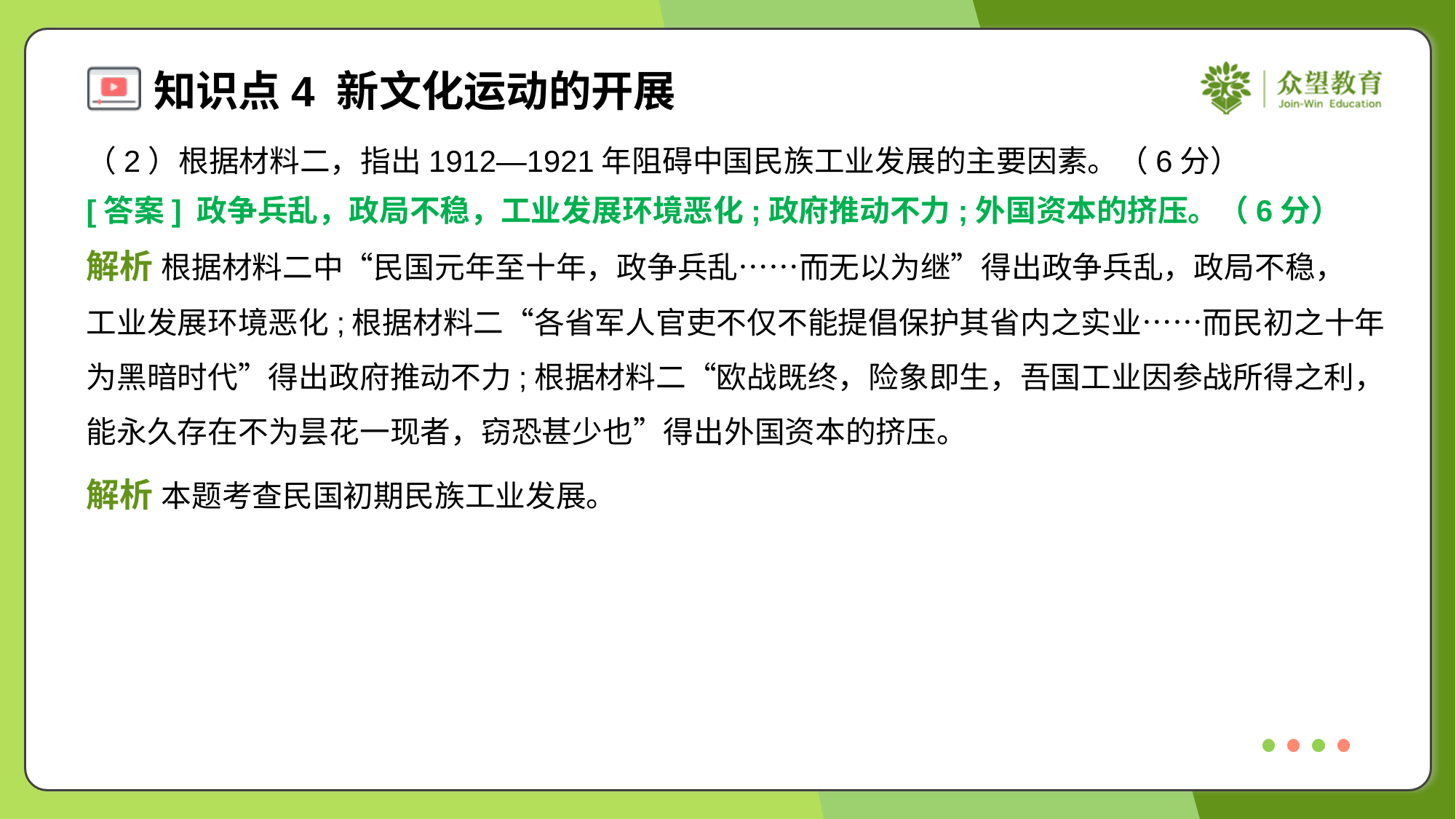

（2）根据材料二，指出1912—1921年阻碍中国民族工业发展的主要因素。（6分）
[答案] 政争兵乱，政局不稳，工业发展环境恶化;政府推动不力;外国资本的挤压。（6分）
解析 根据材料二中“民国元年至十年，政争兵乱……而无以为继”得出政争兵乱，政局不稳，
工业发展环境恶化;根据材料二“各省军人官吏不仅不能提倡保护其省内之实业……而民初之十年
为黑暗时代”得出政府推动不力;根据材料二“欧战既终，险象即生，吾国工业因参战所得之利，
能永久存在不为昙花一现者，窃恐甚少也”得出外国资本的挤压。
解析 本题考查民国初期民族工业发展。